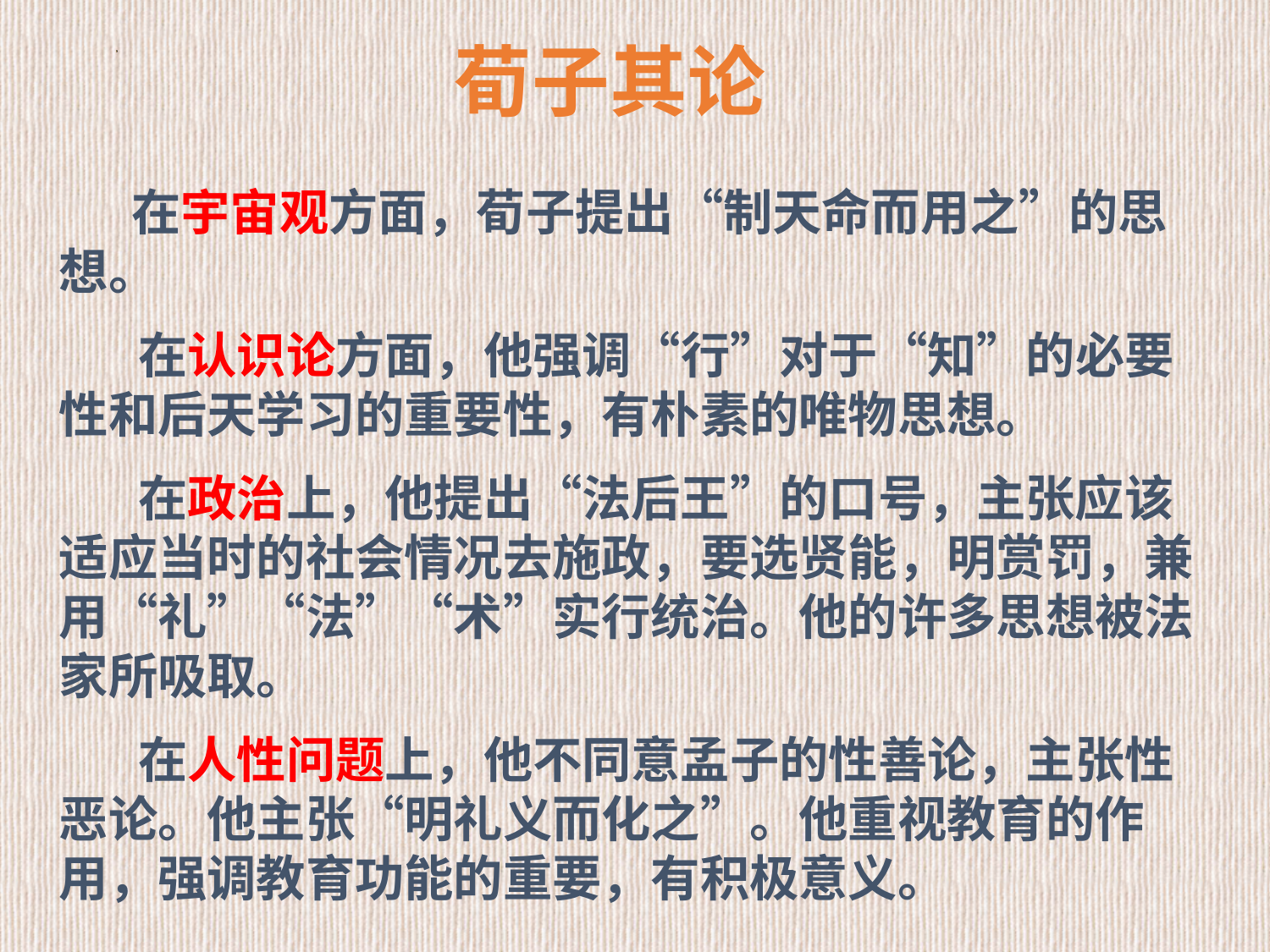

# 荀子其论
         在宇宙观方面，荀子提出“制天命而用之”的思想。
      在认识论方面，他强调“行”对于“知”的必要性和后天学习的重要性，有朴素的唯物思想。
      在政治上，他提出“法后王”的口号，主张应该适应当时的社会情况去施政，要选贤能，明赏罚，兼用“礼”“法”“术”实行统治。他的许多思想被法家所吸取。
      在人性问题上，他不同意孟子的性善论，主张性恶论。他主张“明礼义而化之”。他重视教育的作用，强调教育功能的重要，有积极意义。